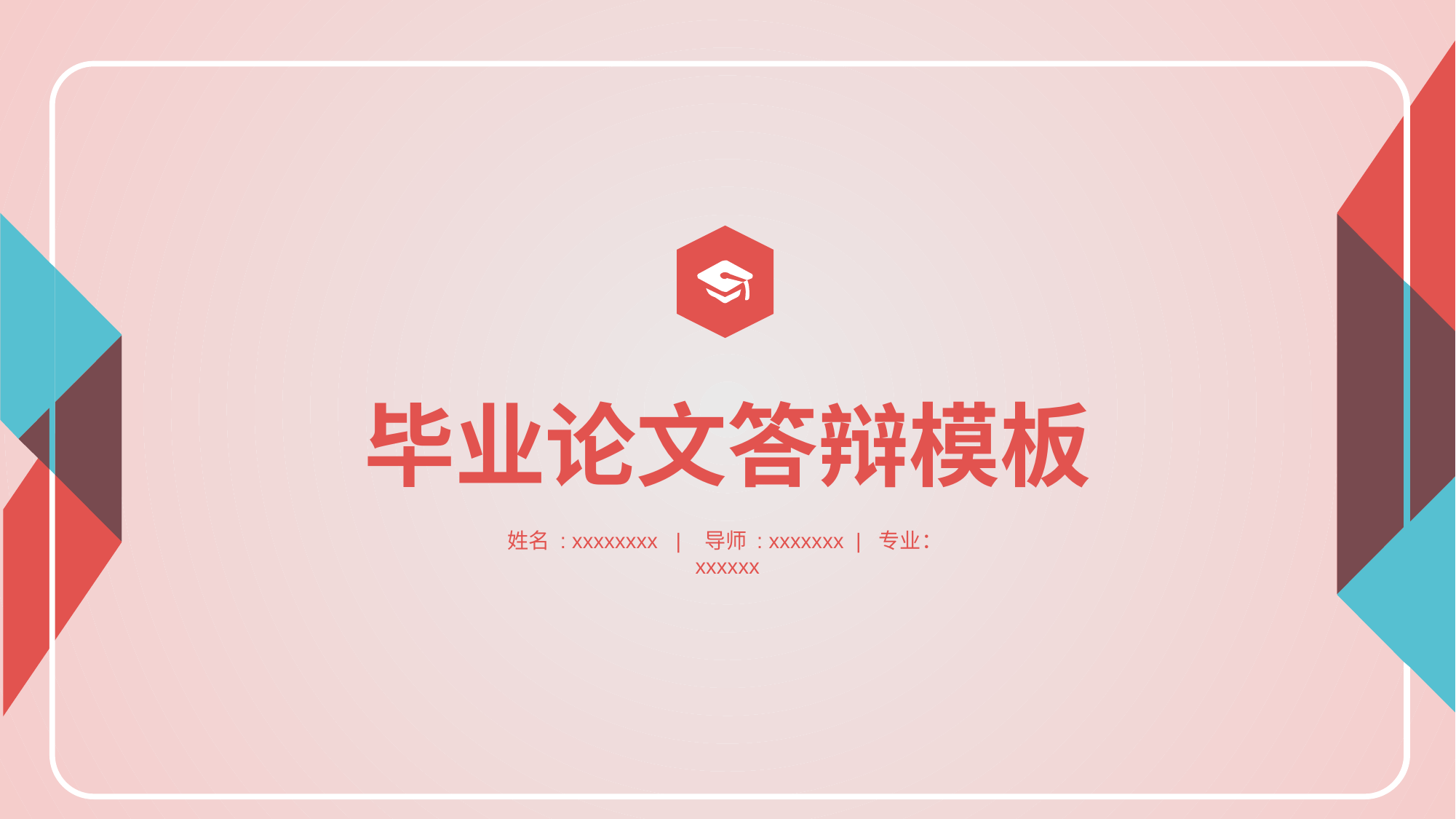

毕业论文答辩模板
姓名 : xxxxxxxx   |   导师 : xxxxxxx  |  专业：xxxxxx